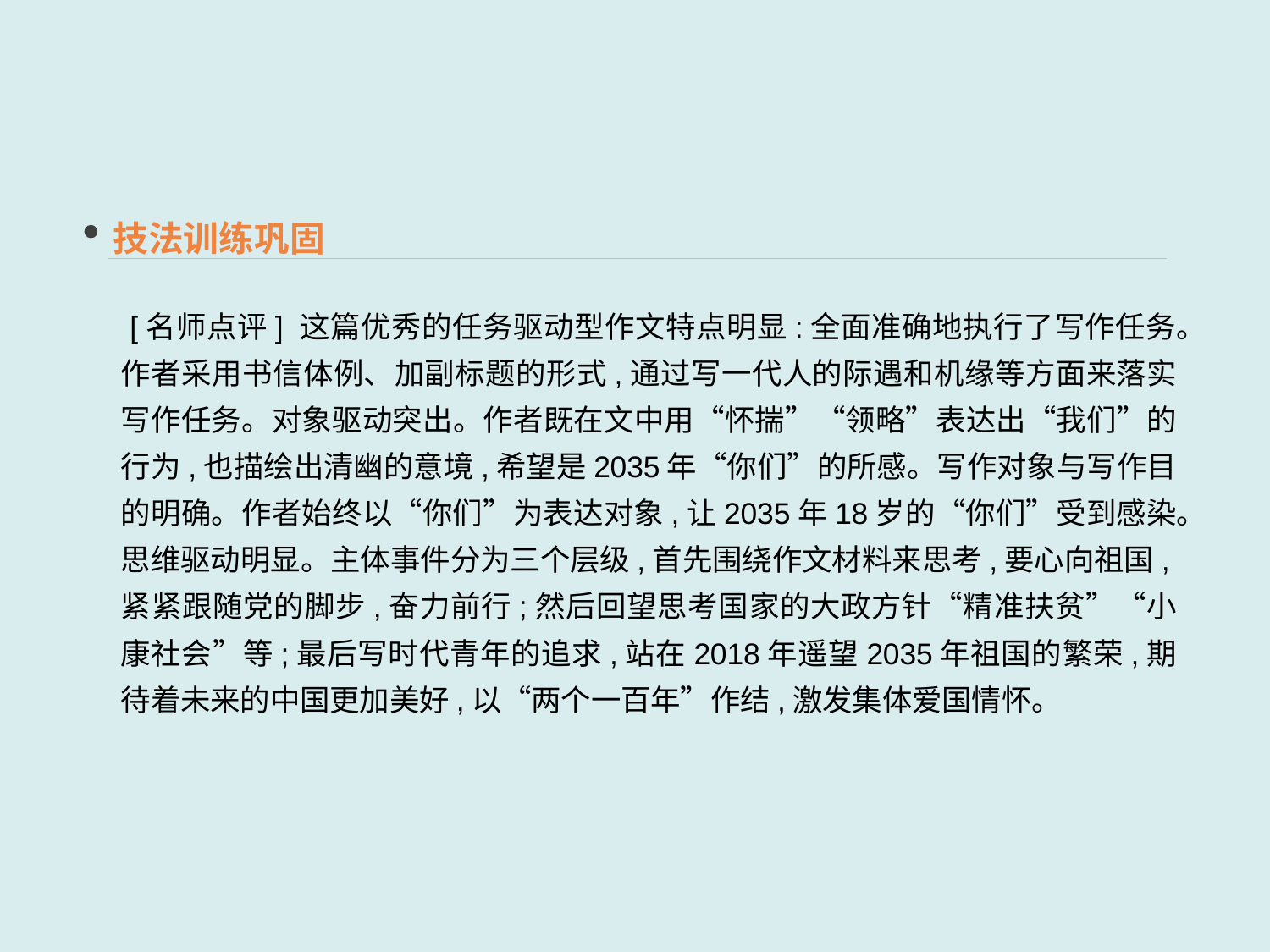

技法训练巩固

 [名师点评] 这篇优秀的任务驱动型作文特点明显:全面准确地执行了写作任务。作者采用书信体例、加副标题的形式,通过写一代人的际遇和机缘等方面来落实写作任务。对象驱动突出。作者既在文中用“怀揣”“领略”表达出“我们”的行为,也描绘出清幽的意境,希望是2035年“你们”的所感。写作对象与写作目的明确。作者始终以“你们”为表达对象,让2035年18岁的“你们”受到感染。思维驱动明显。主体事件分为三个层级,首先围绕作文材料来思考,要心向祖国,紧紧跟随党的脚步,奋力前行;然后回望思考国家的大政方针“精准扶贫”“小康社会”等;最后写时代青年的追求,站在2018年遥望2035年祖国的繁荣,期待着未来的中国更加美好,以“两个一百年”作结,激发集体爱国情怀。